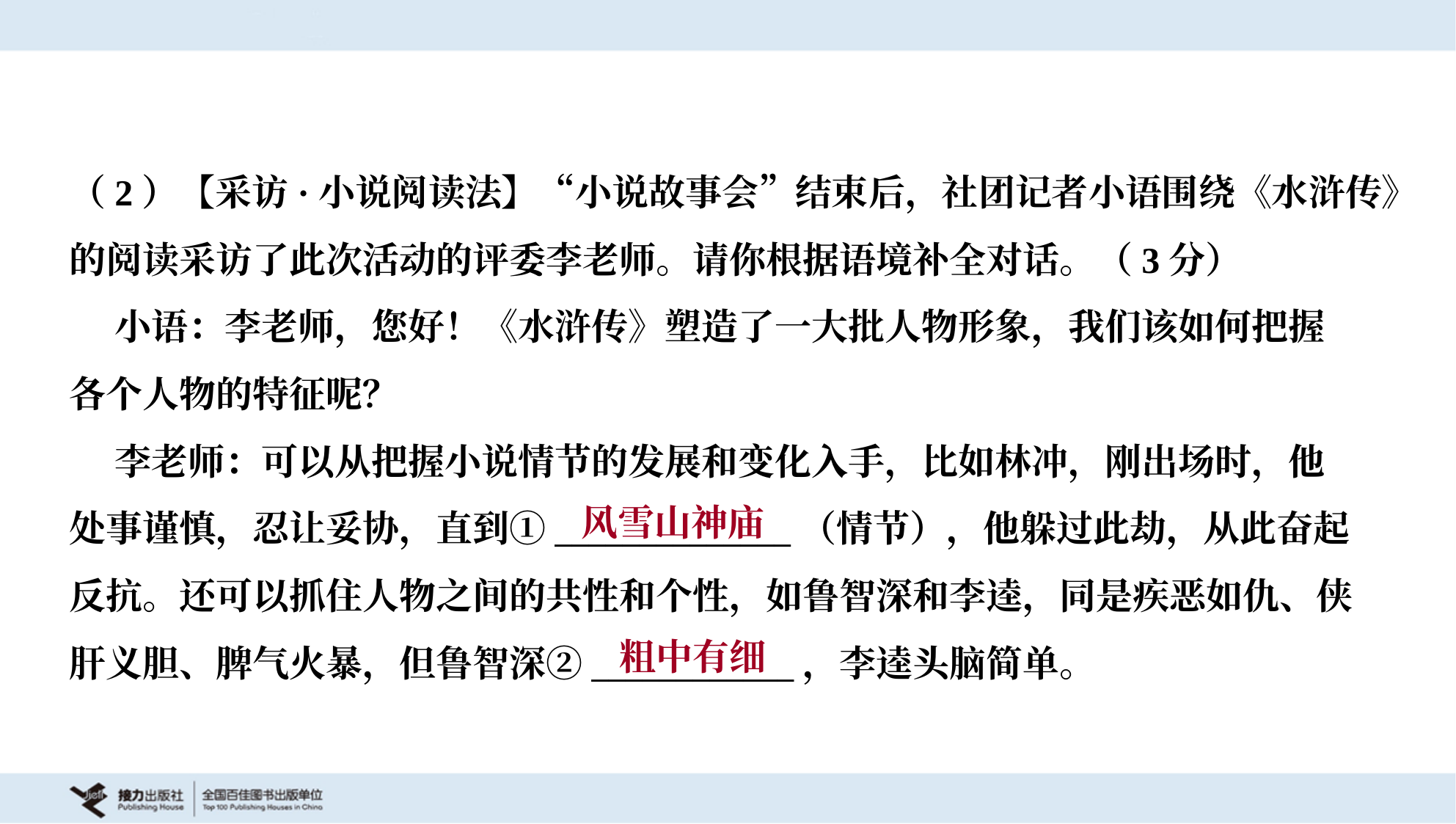

（2）【采访·小说阅读法】“小说故事会”结束后，社团记者小语围绕《水浒传》
的阅读采访了此次活动的评委李老师。请你根据语境补全对话。（3分）
    小语：李老师，您好！《水浒传》塑造了一大批人物形象，我们该如何把握
各个人物的特征呢？
    李老师：可以从把握小说情节的发展和变化入手，比如林冲，刚出场时，他
处事谨慎，忍让妥协，直到①______________（情节），他躲过此劫，从此奋起
反抗。还可以抓住人物之间的共性和个性，如鲁智深和李逵，同是疾恶如仇、侠
肝义胆、脾气火暴，但鲁智深②____________，李逵头脑简单。
风雪山神庙
粗中有细